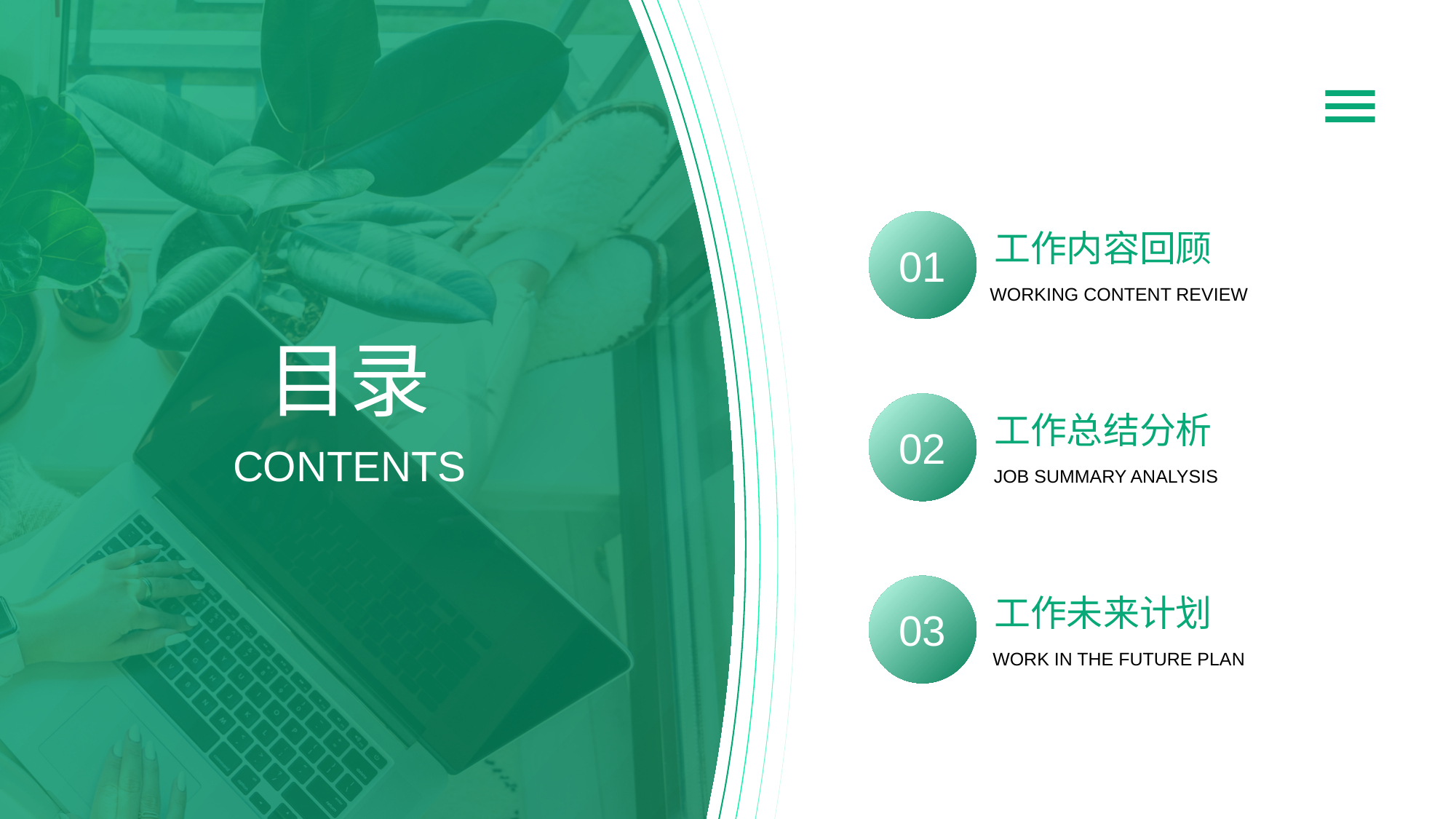

01
工作内容回顾
WORKING CONTENT REVIEW
目录
02
工作总结分析
JOB SUMMARY ANALYSIS
CONTENTS
03
工作未来计划
WORK IN THE FUTURE PLAN